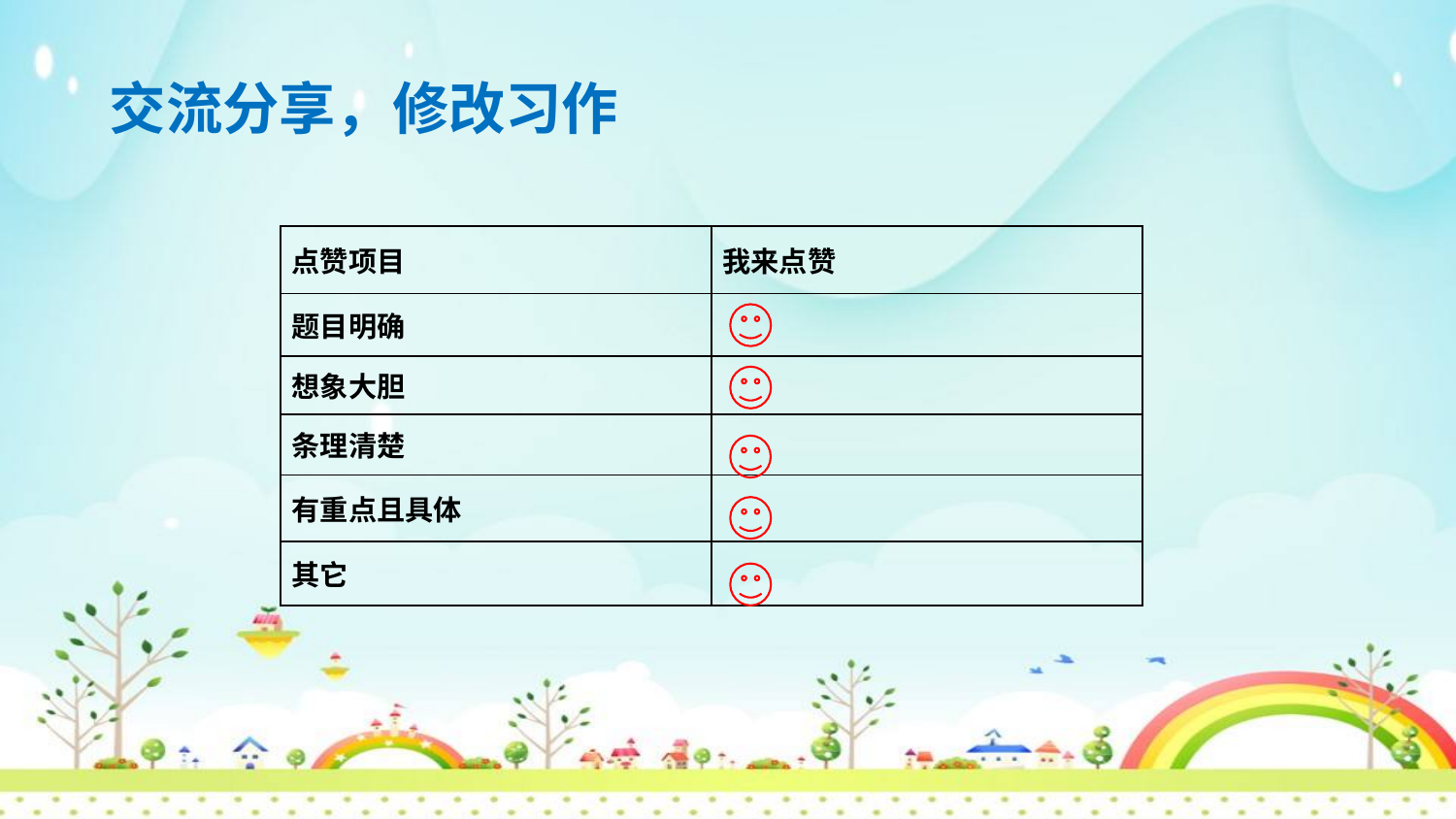

交流分享，修改习作
| 点赞项目 | 我来点赞 |
| --- | --- |
| 题目明确 |  |
| 想象大胆 |  |
| 条理清楚 |  |
| 有重点且具体 |  |
| 其它 |  |